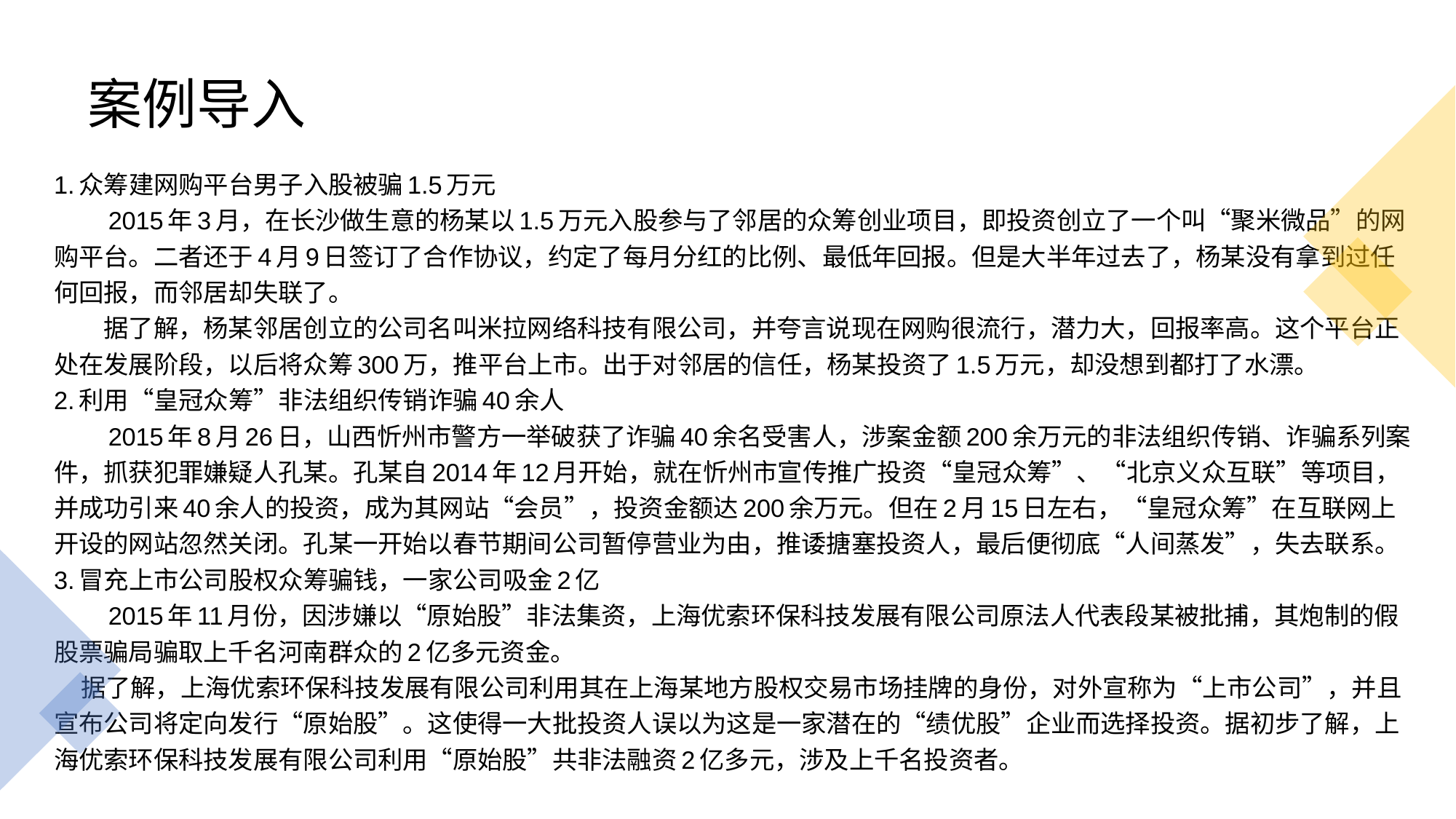

# 案例导入
1.众筹建网购平台男子入股被骗1.5万元
　　2015年3月，在长沙做生意的杨某以1.5万元入股参与了邻居的众筹创业项目，即投资创立了一个叫“聚米微品”的网购平台。二者还于4月9日签订了合作协议，约定了每月分红的比例、最低年回报。但是大半年过去了，杨某没有拿到过任何回报，而邻居却失联了。
　　据了解，杨某邻居创立的公司名叫米拉网络科技有限公司，并夸言说现在网购很流行，潜力大，回报率高。这个平台正处在发展阶段，以后将众筹300万，推平台上市。出于对邻居的信任，杨某投资了1.5万元，却没想到都打了水漂。
2.利用“皇冠众筹”非法组织传销诈骗40余人
　　2015年8月26日，山西忻州市警方一举破获了诈骗40余名受害人，涉案金额200余万元的非法组织传销、诈骗系列案件，抓获犯罪嫌疑人孔某。孔某自2014年12月开始，就在忻州市宣传推广投资“皇冠众筹”、“北京义众互联”等项目，并成功引来40余人的投资，成为其网站“会员”，投资金额达200余万元。但在2月15日左右，“皇冠众筹”在互联网上开设的网站忽然关闭。孔某一开始以春节期间公司暂停营业为由，推诿搪塞投资人，最后便彻底“人间蒸发”，失去联系。
3.冒充上市公司股权众筹骗钱，一家公司吸金2亿
　　2015年11月份，因涉嫌以“原始股”非法集资，上海优索环保科技发展有限公司原法人代表段某被批捕，其炮制的假股票骗局骗取上千名河南群众的2亿多元资金。
    据了解，上海优索环保科技发展有限公司利用其在上海某地方股权交易市场挂牌的身份，对外宣称为“上市公司”，并且宣布公司将定向发行“原始股”。这使得一大批投资人误以为这是一家潜在的“绩优股”企业而选择投资。据初步了解，上海优索环保科技发展有限公司利用“原始股”共非法融资2亿多元，涉及上千名投资者。